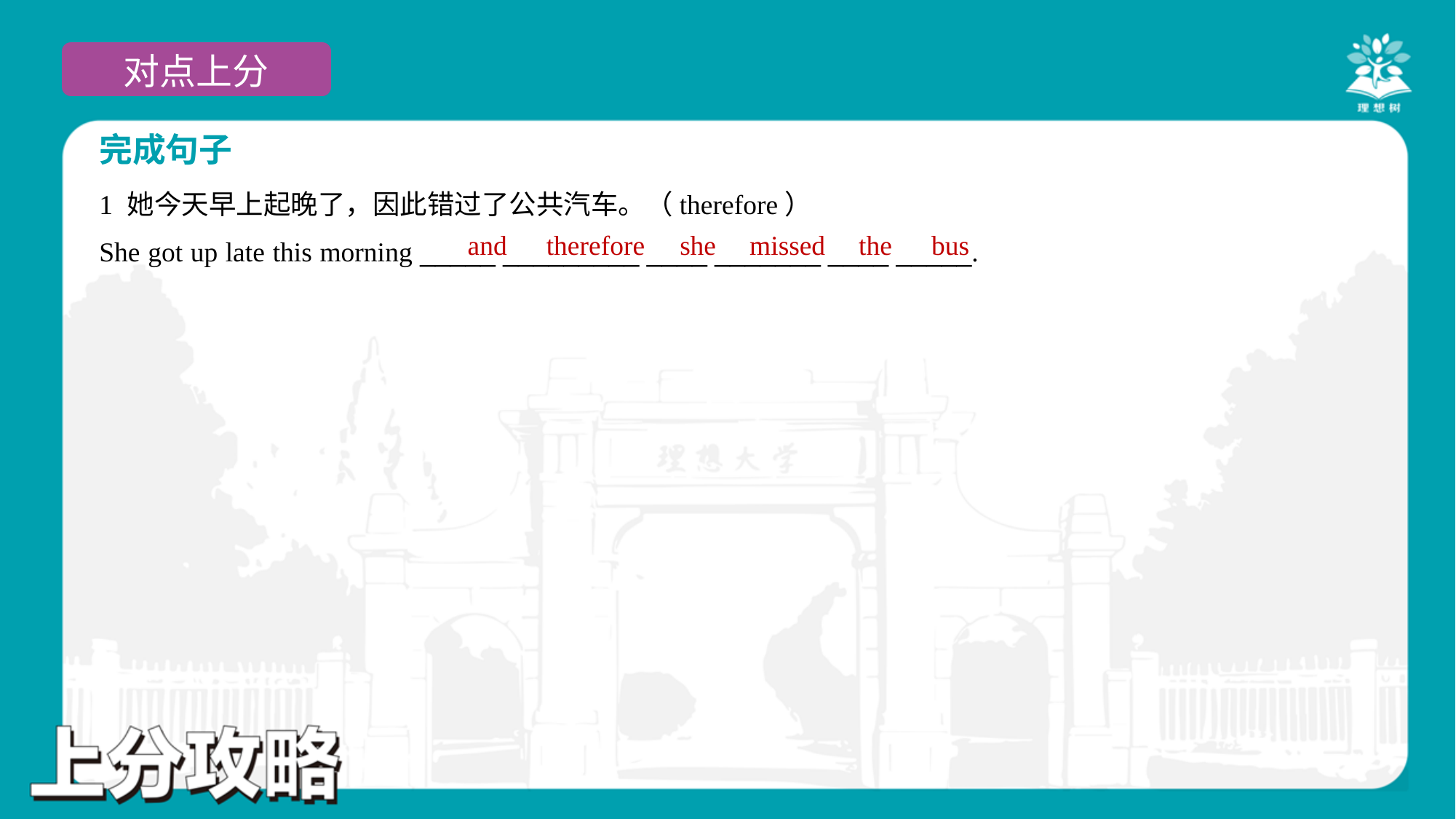

完成句子
1 她今天早上起晚了，因此错过了公共汽车。（therefore）
She got up late this morning _____ _________ ____ _______ ____ _____.
and
therefore
she
missed
the
bus